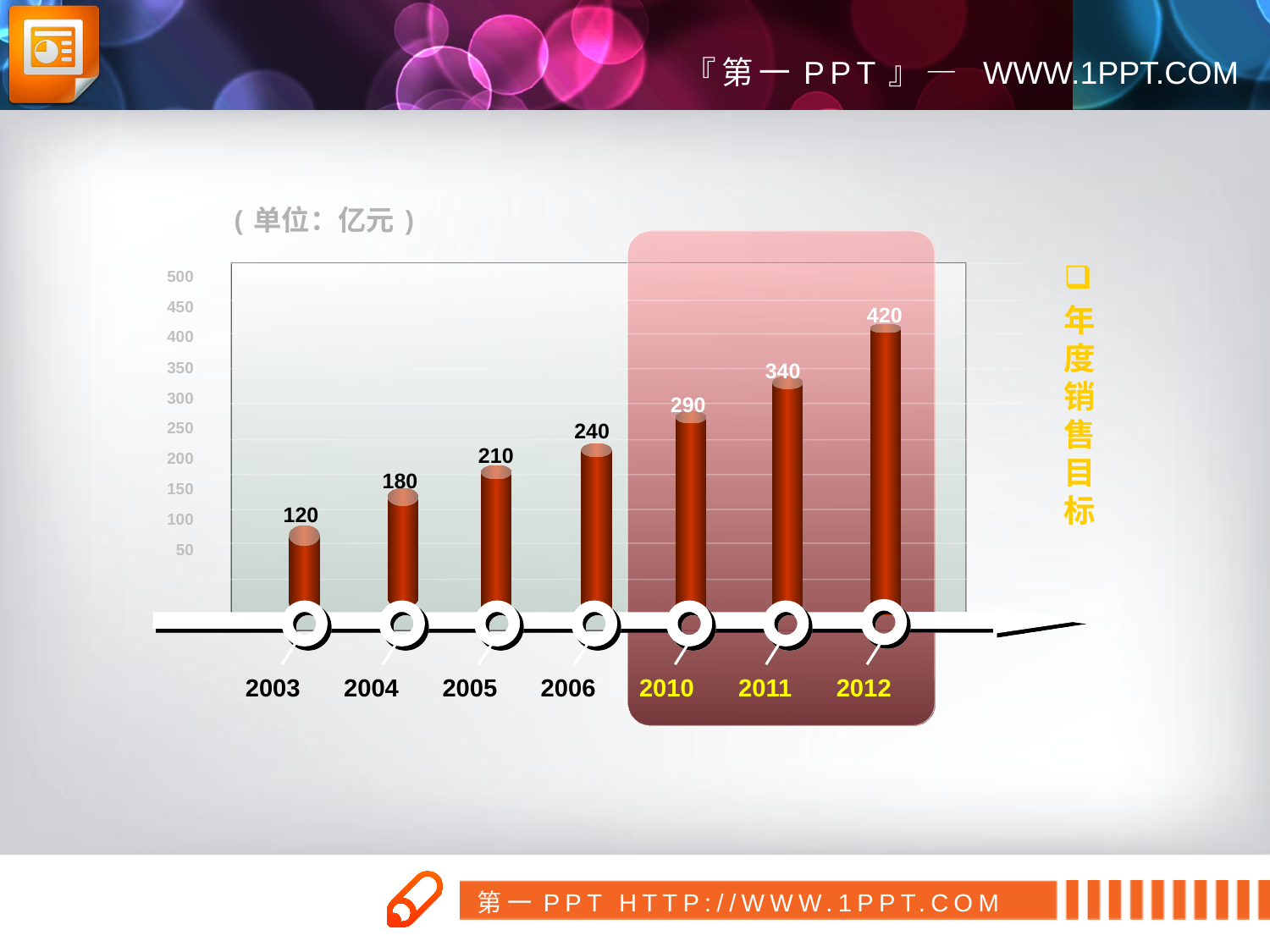

(单位：亿元)

500
450
400
350
300
250
200
150
100
50
 年度销售目标

420

340

290

240
210

180

120

2003
2004
2005
2006
2010
2011
2012
第一PPT模板网
www.1ppt.com/tubiao